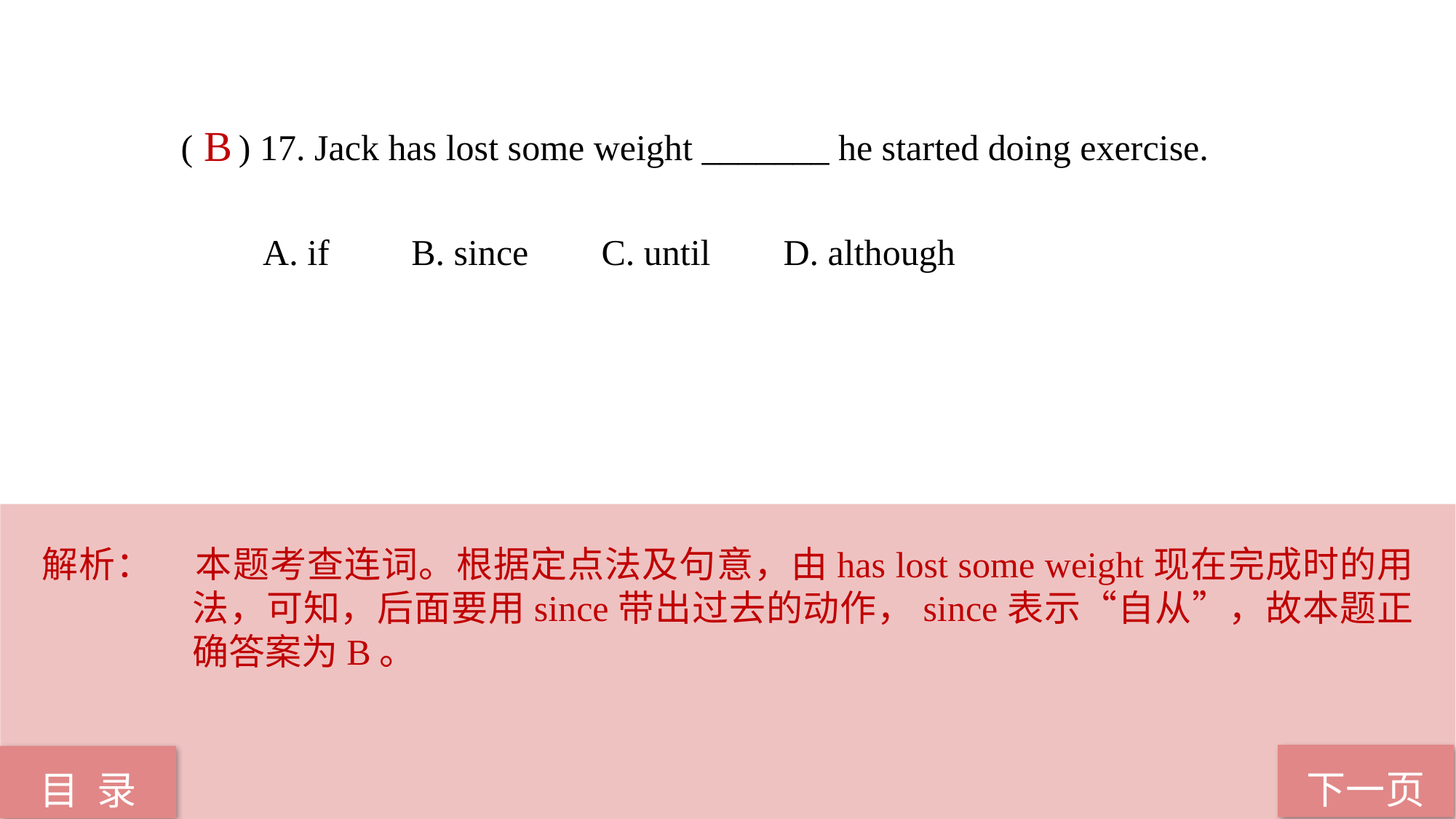

(     ) 17. Jack has lost some weight _______ he started doing exercise.

         A. if         B. since        C. until        D. although
B
解析：	本题考查连词。根据定点法及句意，由has lost some weight现在完成时的用法，可知，后面要用since带出过去的动作，since表示“自从”，故本题正确答案为B。